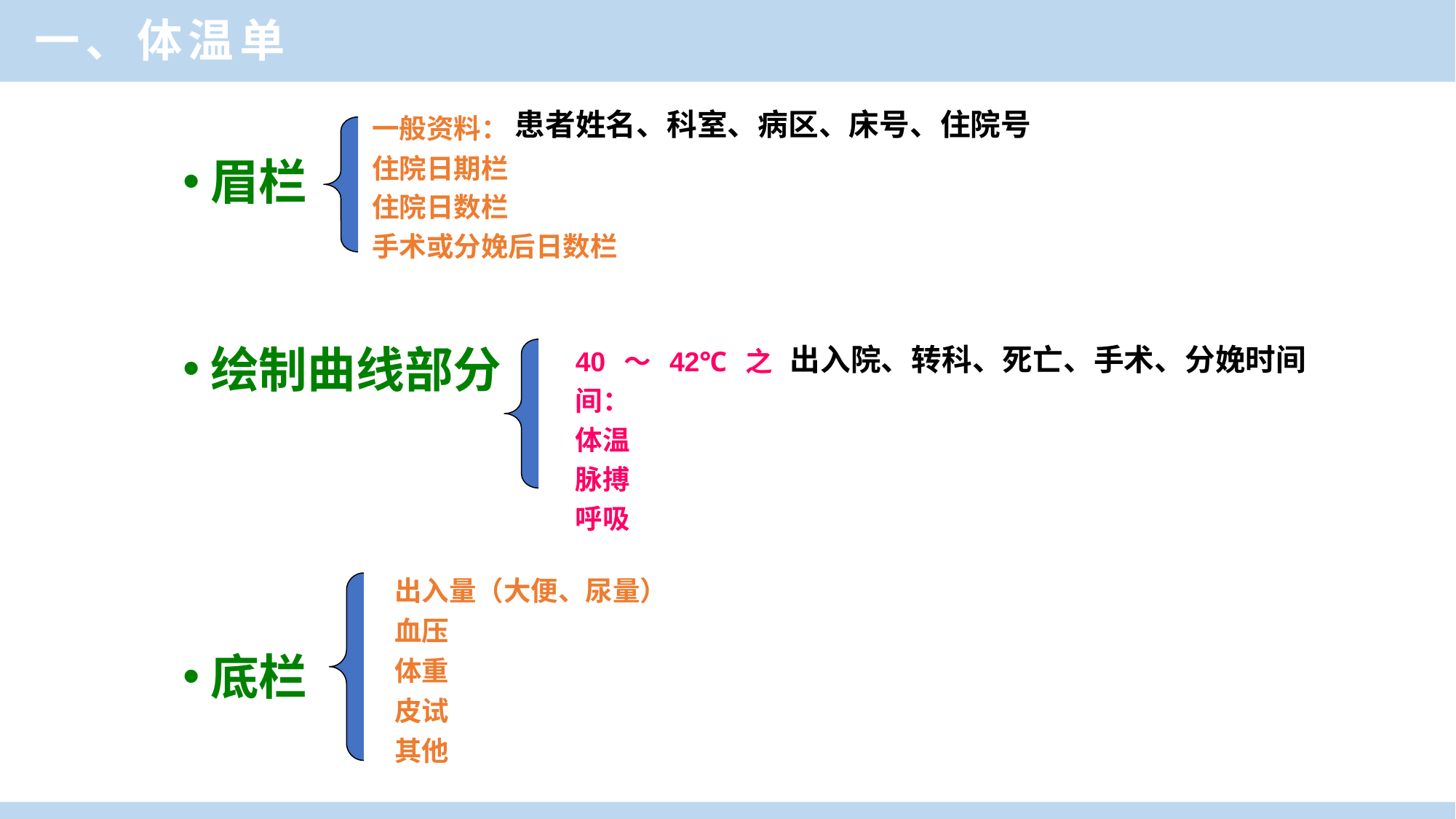

一、体温单
一般资料：
住院日期栏
住院日数栏
手术或分娩后日数栏
患者姓名、科室、病区、床号、住院号

眉栏

绘制曲线部分

底栏
40～42℃之间：
体温
脉搏
呼吸
出入院、转科、死亡、手术、分娩时间

出入量（大便、尿量）
血压
体重
皮试
其他